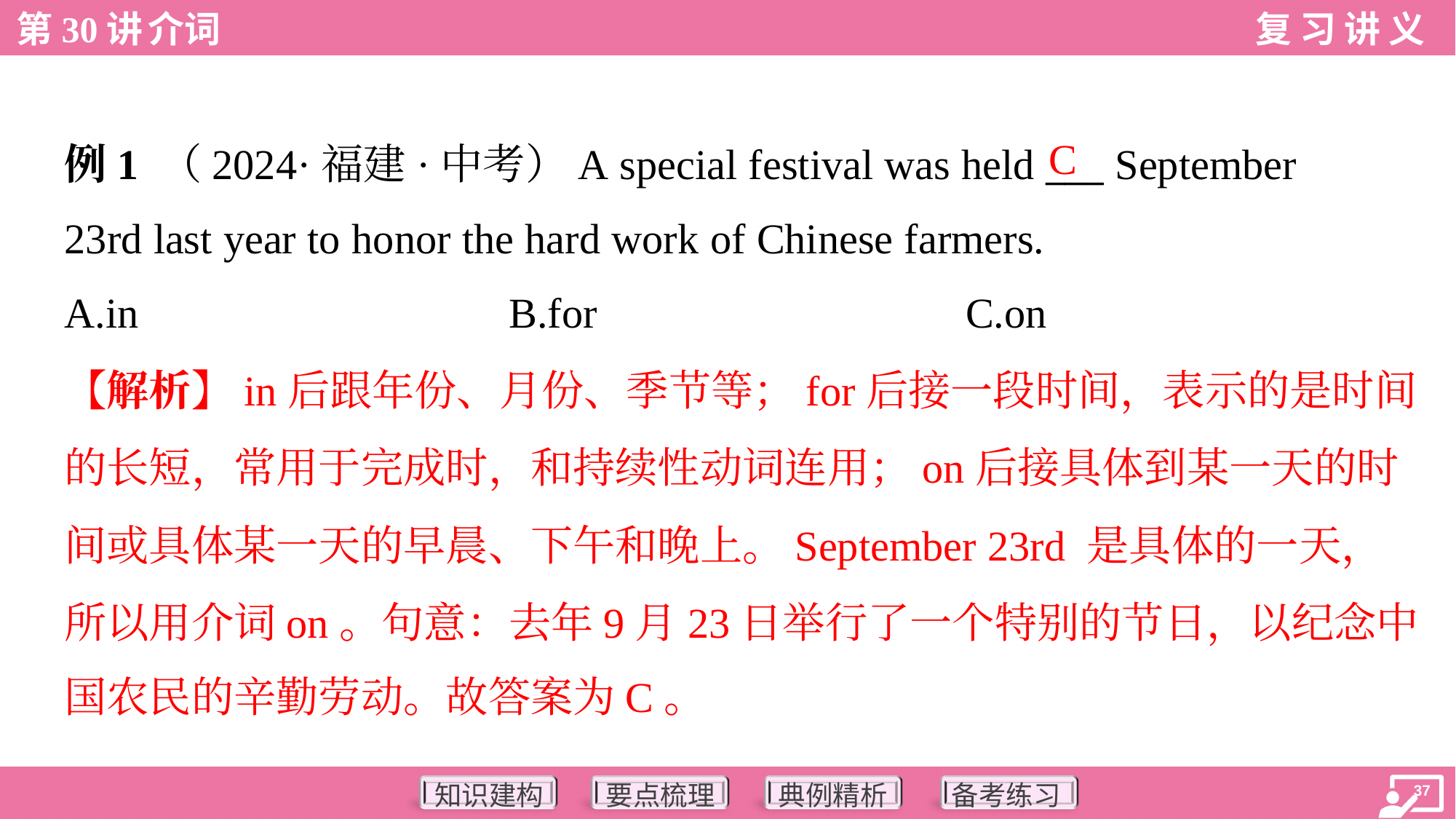

C
例1 （2024·福建·中考）A special festival was held ___ September
23rd last year to honor the hard work of Chinese farmers.
A.in	B.for	C.on
【解析】in后跟年份、月份、季节等；for后接一段时间，表示的是时间
的长短，常用于完成时，和持续性动词连用；on后接具体到某一天的时
间或具体某一天的早晨、下午和晚上。September 23rd 是具体的一天，
所以用介词on。句意：去年9月23日举行了一个特别的节日，以纪念中
国农民的辛勤劳动。故答案为C。